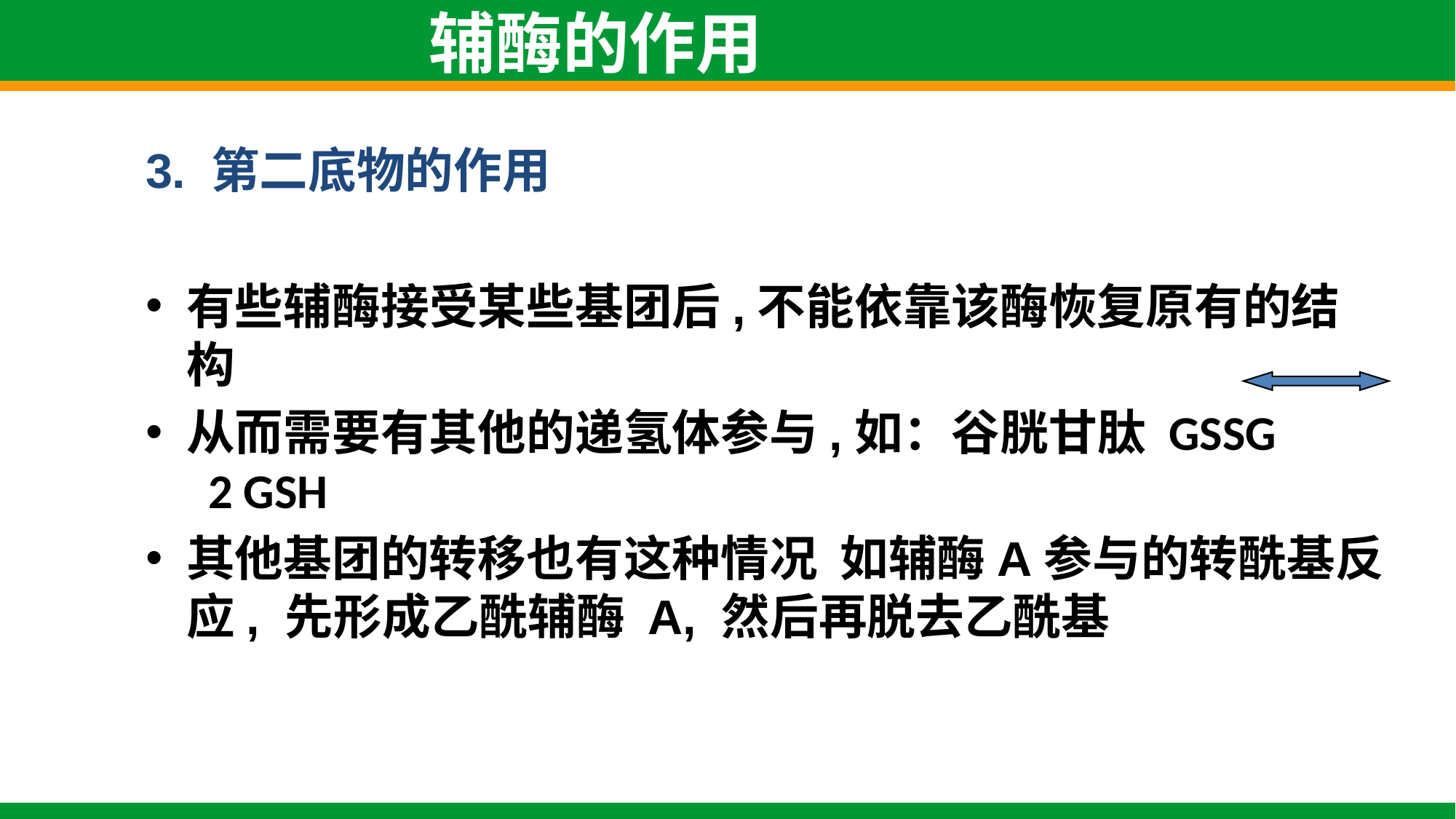

# 辅酶的作用
3. 第二底物的作用

有些辅酶接受某些基团后,不能依靠该酶恢复原有的结构
从而需要有其他的递氢体参与,如：谷胱甘肽 GSSG             2 GSH
其他基团的转移也有这种情况  如辅酶A参与的转酰基反应, 先形成乙酰辅酶 A, 然后再脱去乙酰基